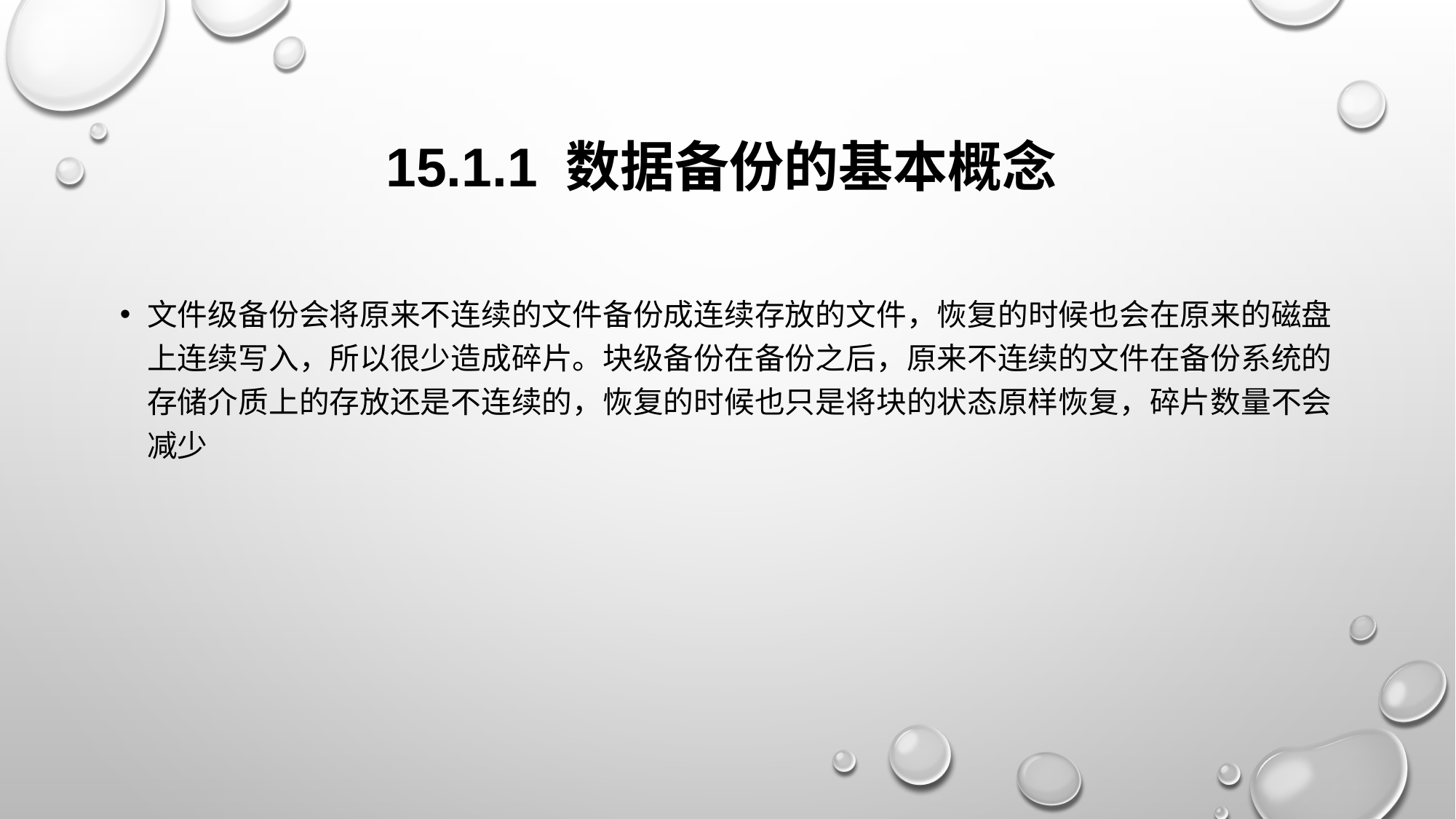

# 15.1.1 数据备份的基本概念
文件级备份会将原来不连续的文件备份成连续存放的文件，恢复的时候也会在原来的磁盘上连续写入，所以很少造成碎片。块级备份在备份之后，原来不连续的文件在备份系统的存储介质上的存放还是不连续的，恢复的时候也只是将块的状态原样恢复，碎片数量不会减少